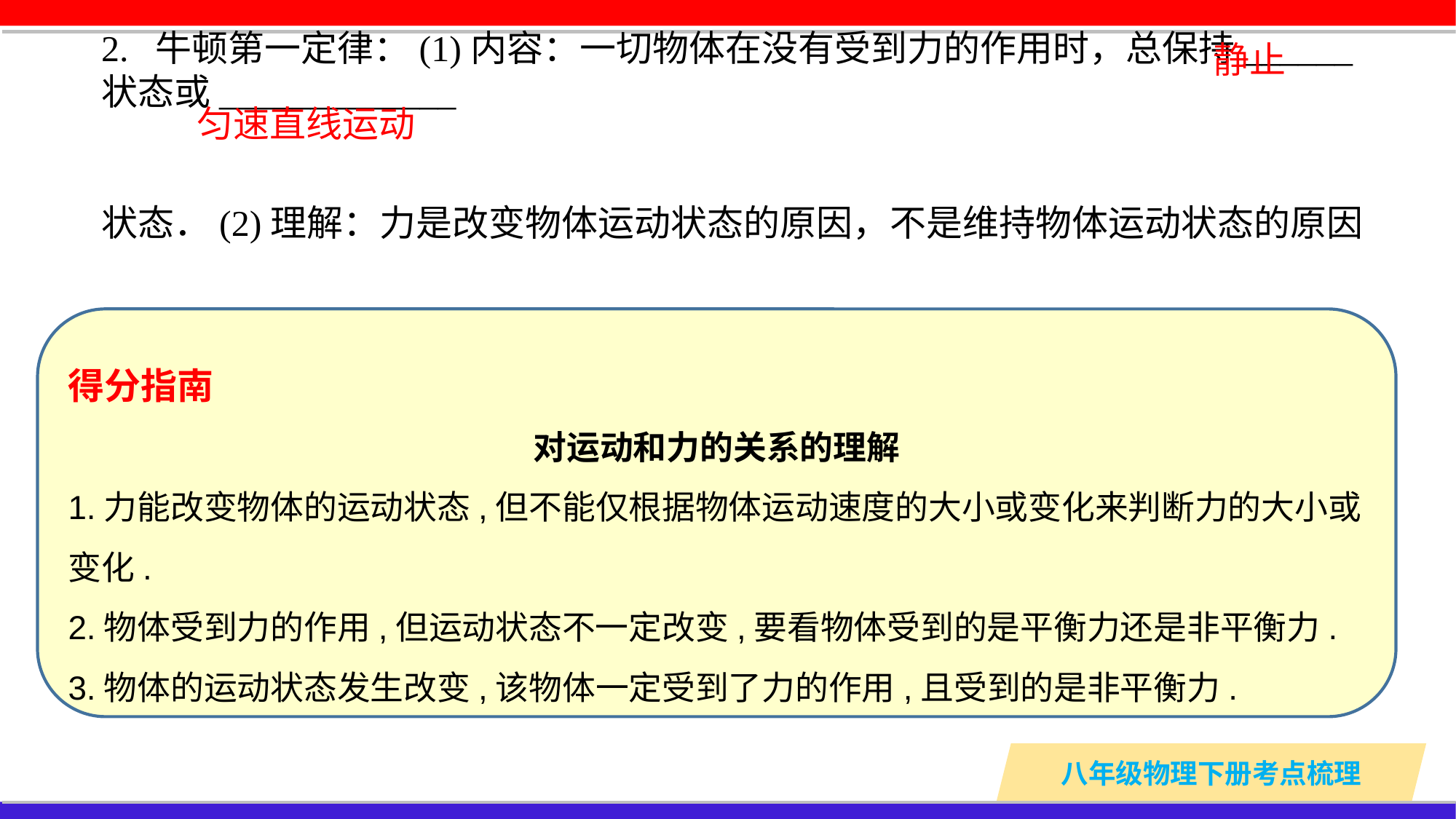

2.  牛顿第一定律：(1)内容：一切物体在没有受到力的作用时，总保持______状态或_____________

状态．(2)理解：力是改变物体运动状态的原因，不是维持物体运动状态的原因

静止
匀速直线运动
得分指南
对运动和力的关系的理解
1.力能改变物体的运动状态,但不能仅根据物体运动速度的大小或变化来判断力的大小或变化.
2.物体受到力的作用,但运动状态不一定改变,要看物体受到的是平衡力还是非平衡力.
3.物体的运动状态发生改变,该物体一定受到了力的作用,且受到的是非平衡力.